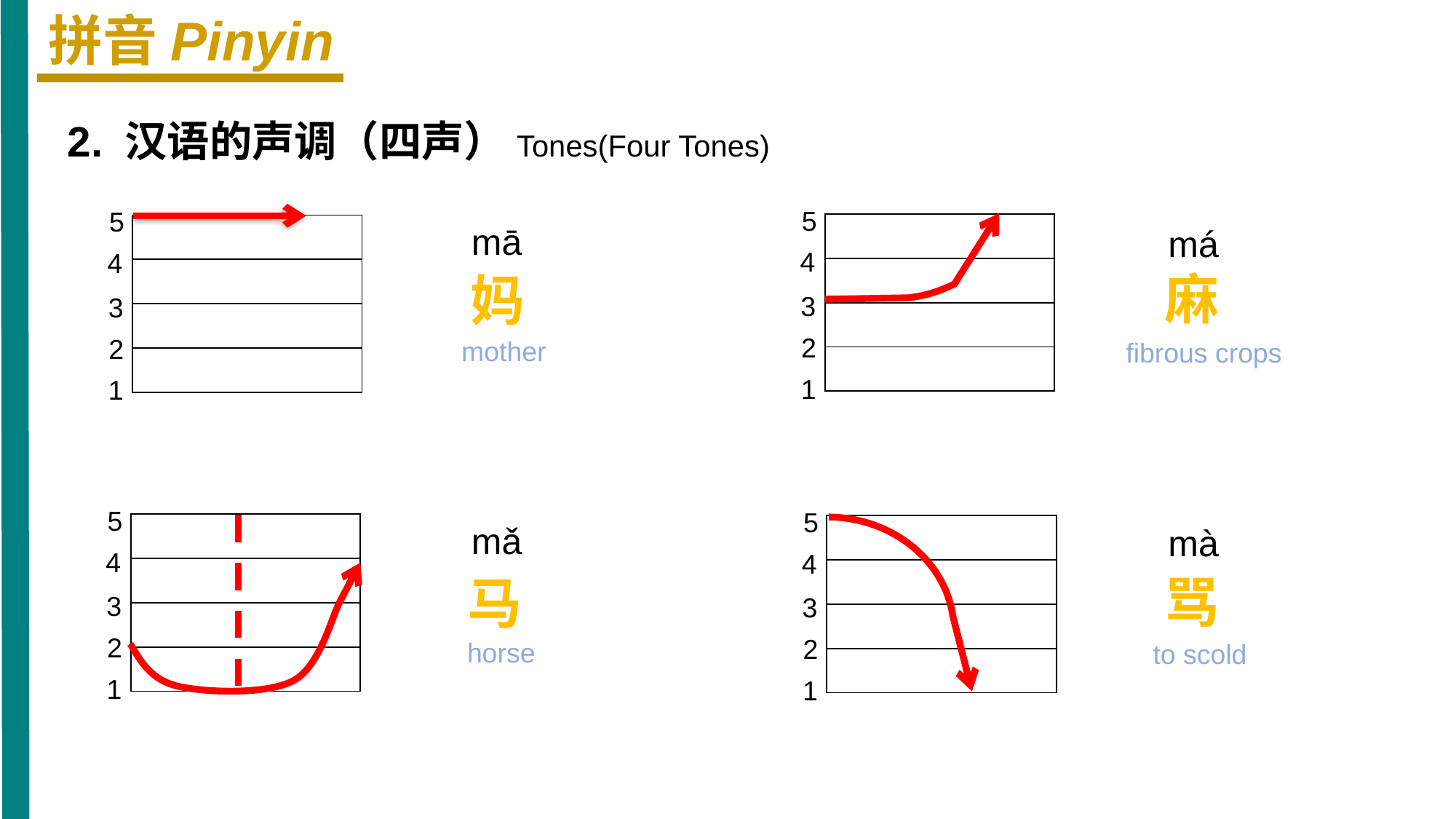

拼音Pinyin
2. 汉语的声调（四声）Tones(Four Tones)
5
4
3
2
1
5
4
3
2
1
mā
妈

|  |
| --- |
|  |
|  |
|  |
|  |
| --- |
|  |
|  |
|  |
má
麻
mother
fibrous crops
5
4
3
2
1
5
4
3
2
1
mǎ
马
|  |
| --- |
|  |
|  |
|  |

mà
骂
|  |
| --- |
|  |
|  |
|  |

horse
to scold